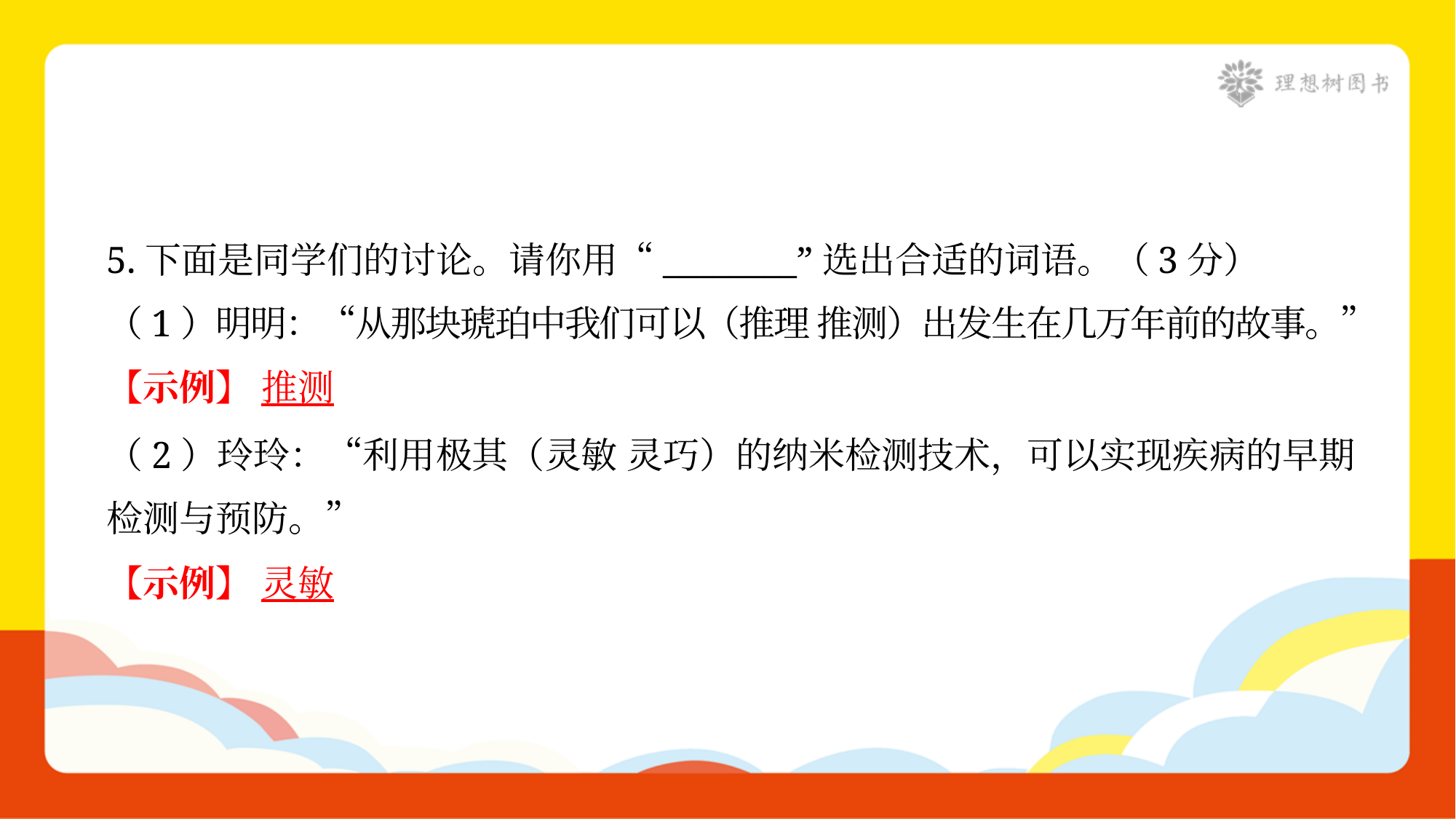

5.下面是同学们的讨论。请你用“________”选出合适的词语。（3分）
（1）明明：“从那块琥珀中我们可以（推理 推测）出发生在几万年前的故事。”
【示例】 推测
（2）玲玲：“利用极其（灵敏 灵巧）的纳米检测技术，可以实现疾病的早期
检测与预防。”
【示例】 灵敏